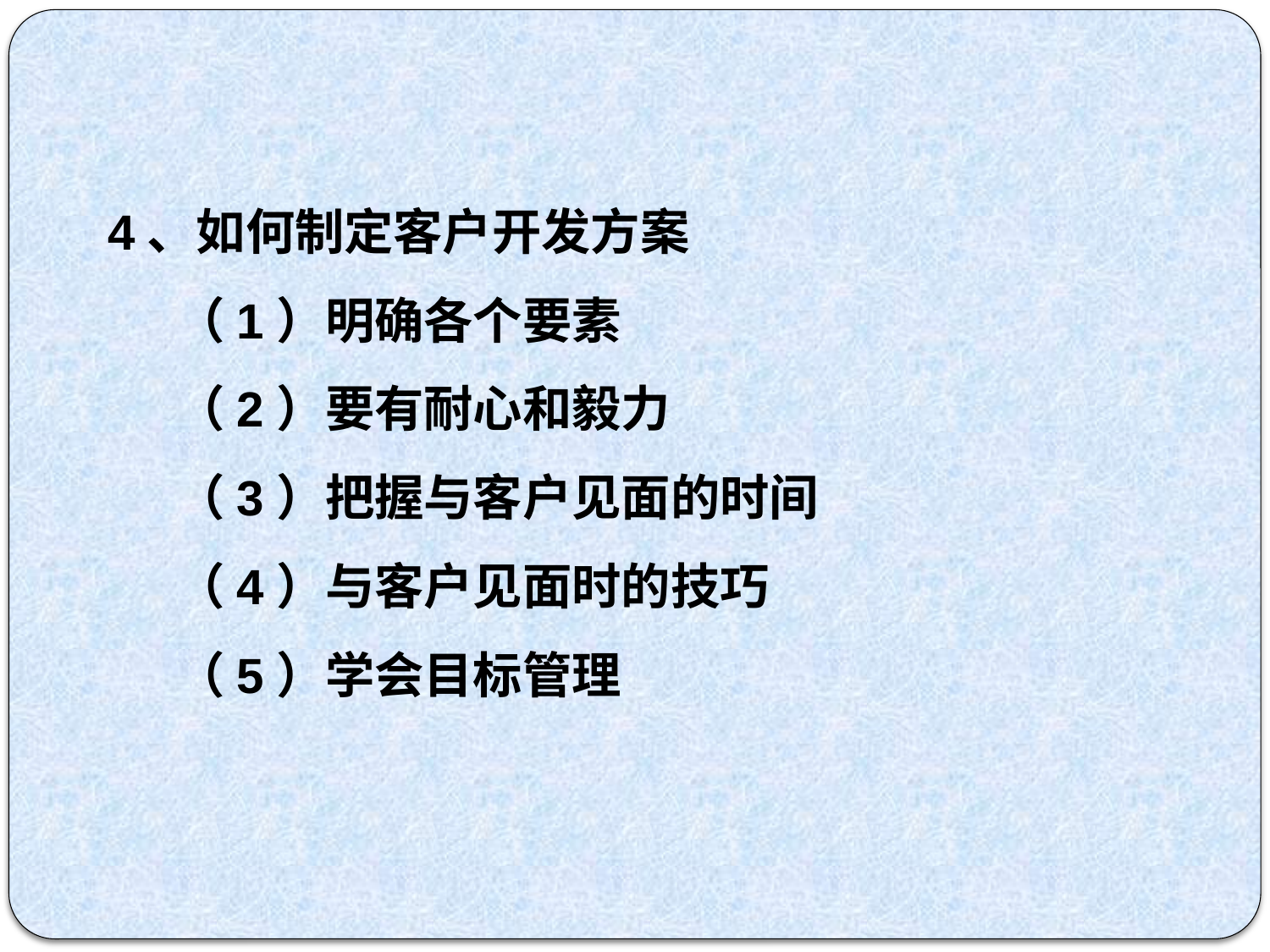

4、如何制定客户开发方案
     （1）明确各个要素
     （2）要有耐心和毅力
     （3）把握与客户见面的时间
     （4）与客户见面时的技巧
     （5）学会目标管理